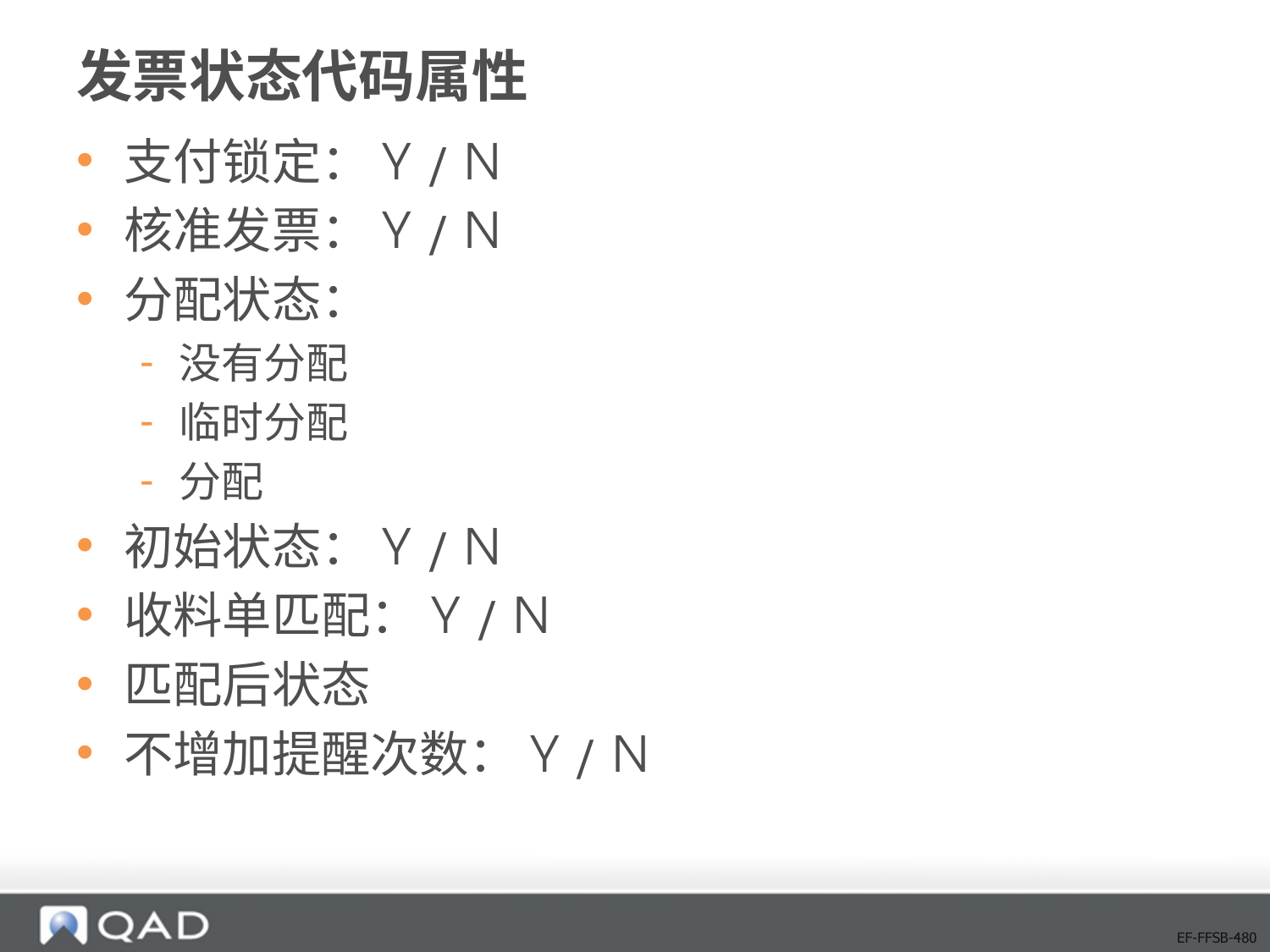

# 发票状态代码属性
支付锁定：Y / N
核准发票：Y / N
分配状态：
没有分配
临时分配
分配
初始状态：Y / N
收料单匹配：Y / N
匹配后状态
不增加提醒次数：Y / N
EF-FFSB-480